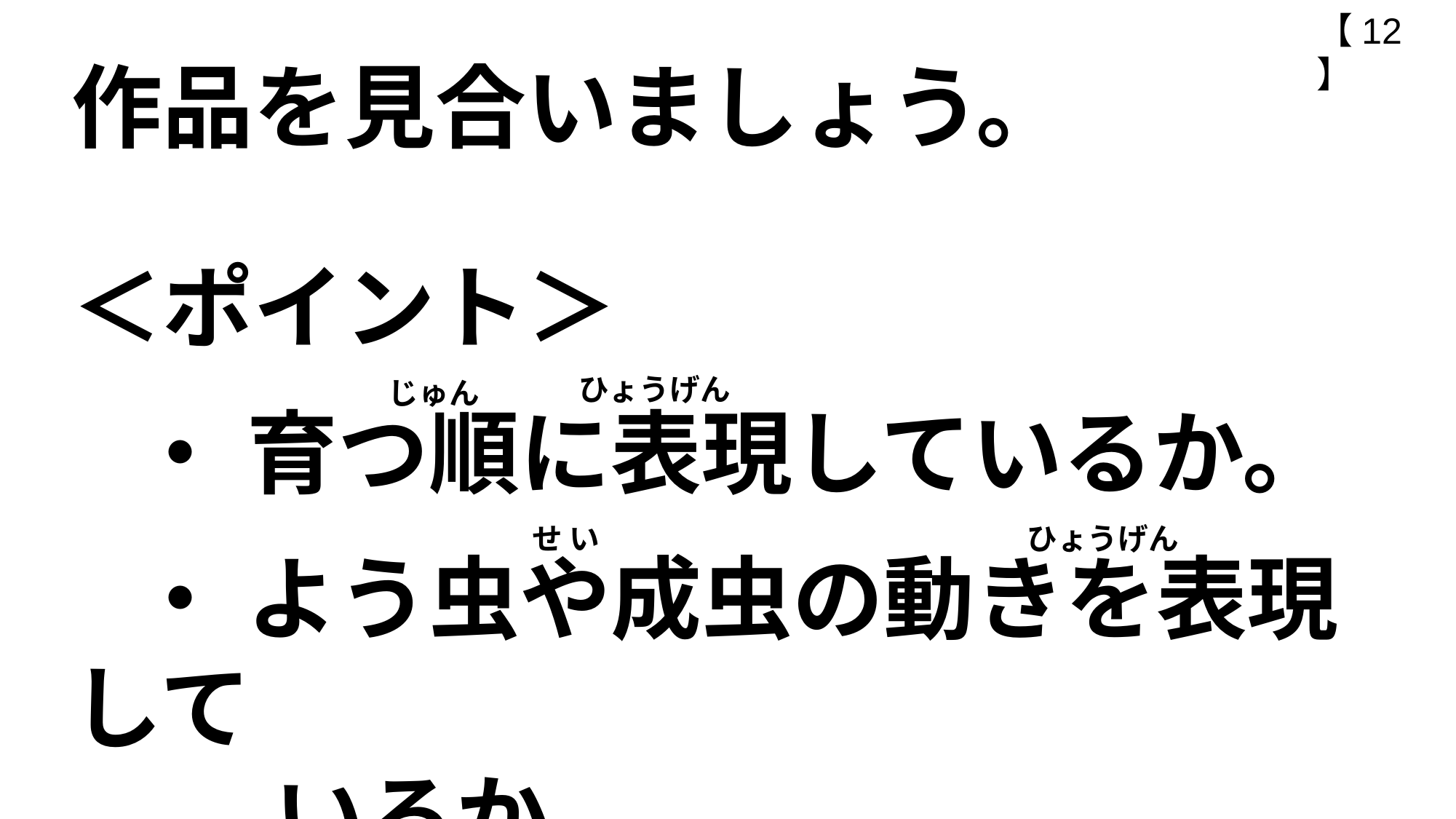

【12】
作品を見合いましょう。

＜ポイント＞

  ・ 育つ順に表現しているか。

  ・ よう虫や成虫の動きを表現して
　　 いるか。
ひょうげん
じゅん
せ い
ひょうげん